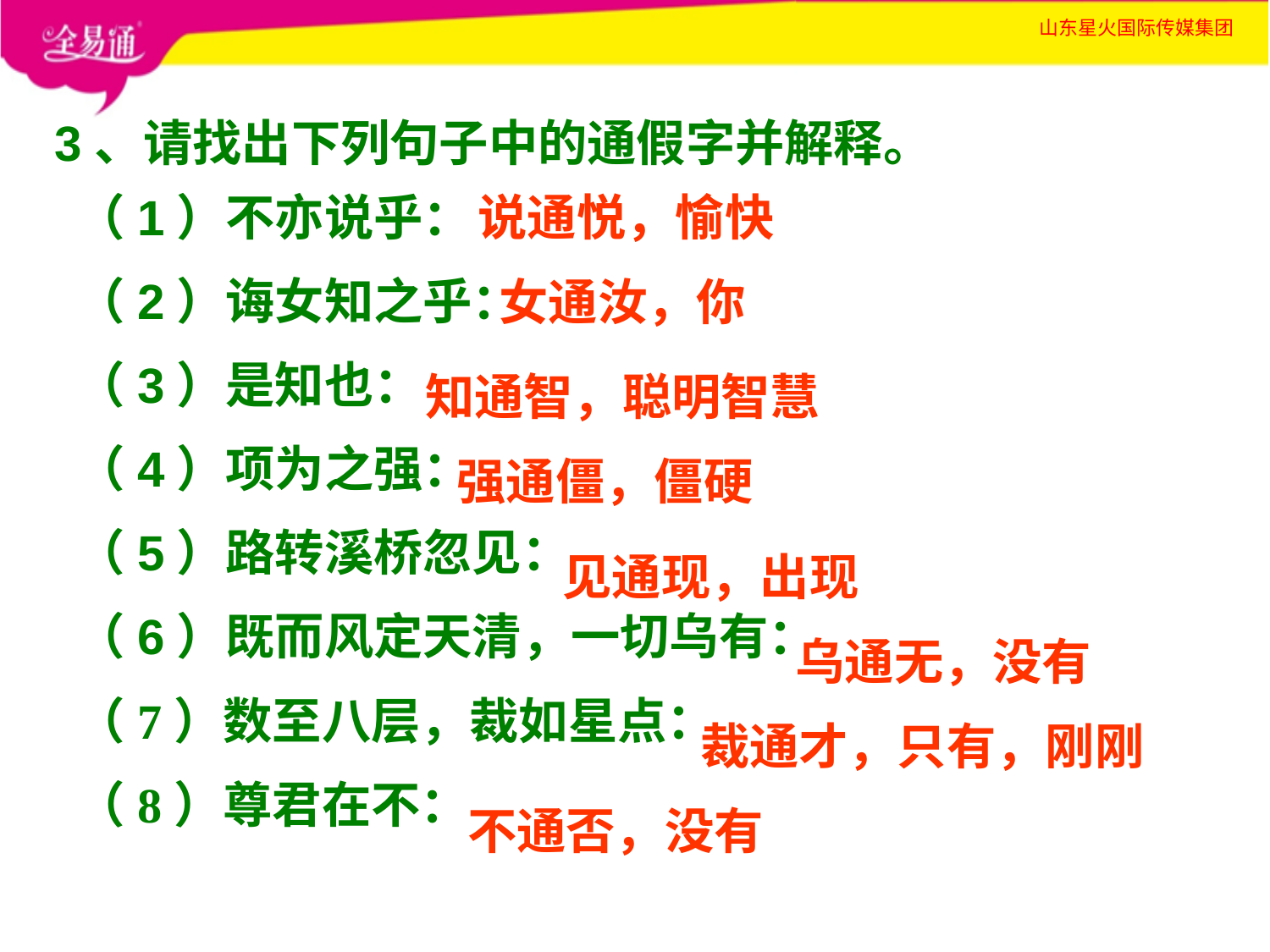

3、请找出下列句子中的通假字并解释。
（1）不亦说乎：
（2）诲女知之乎：
（3）是知也：
（4）项为之强：
（5）路转溪桥忽见：
（6）既而风定天清，一切乌有：
（7）数至八层，裁如星点：
（8）尊君在不：
说通悦，愉快
女通汝，你
知通智，聪明智慧
强通僵，僵硬
见通现，出现
乌通无，没有
裁通才，只有，刚刚
不通否，没有